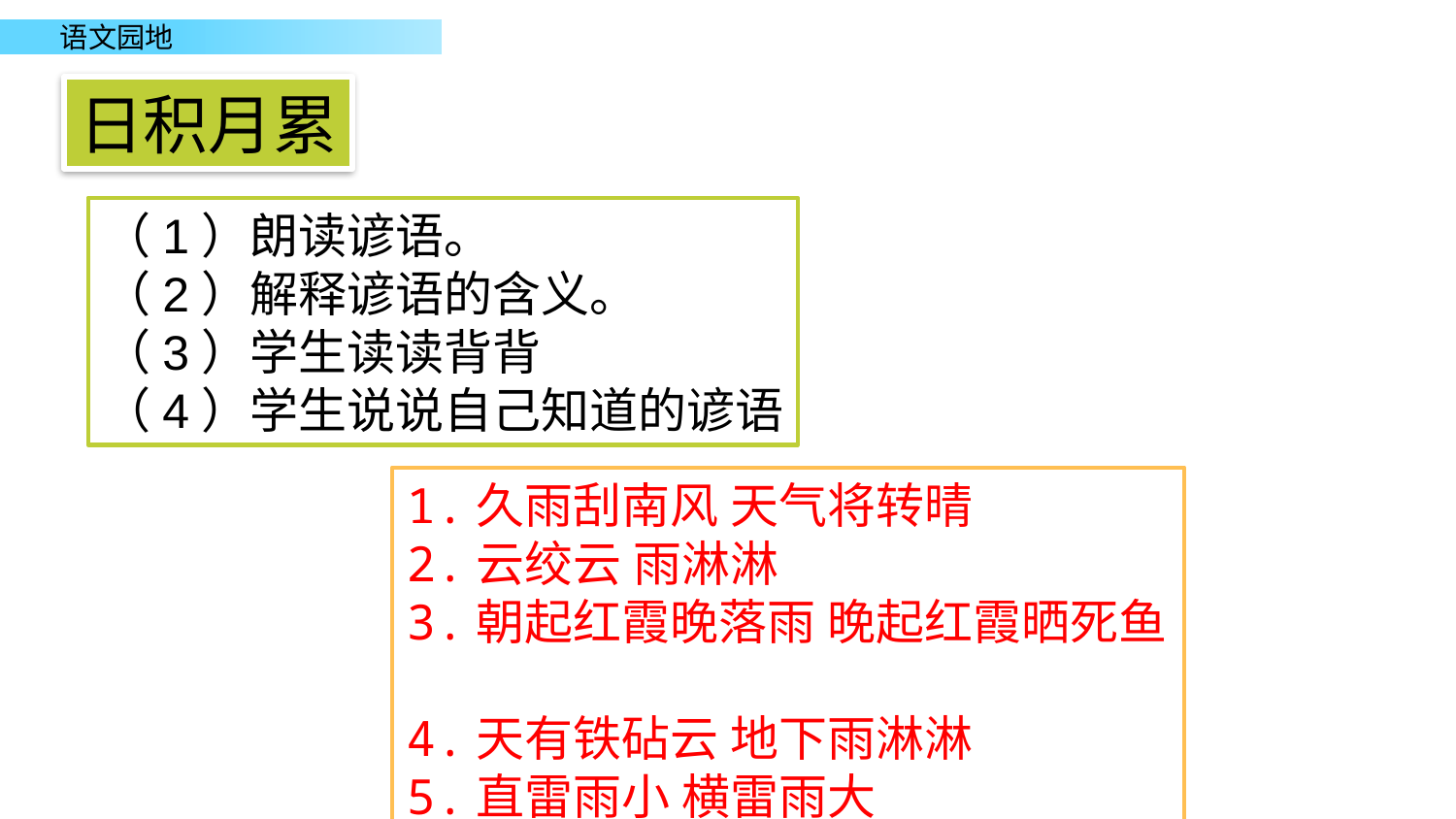

日积月累
（1）朗读谚语。
（2）解释谚语的含义。
（3）学生读读背背
（4）学生说说自己知道的谚语
1.久雨刮南风 天气将转晴
2.云绞云 雨淋淋
3.朝起红霞晚落雨 晚起红霞晒死鱼
4.天有铁砧云 地下雨淋淋
5.直雷雨小 横雷雨大